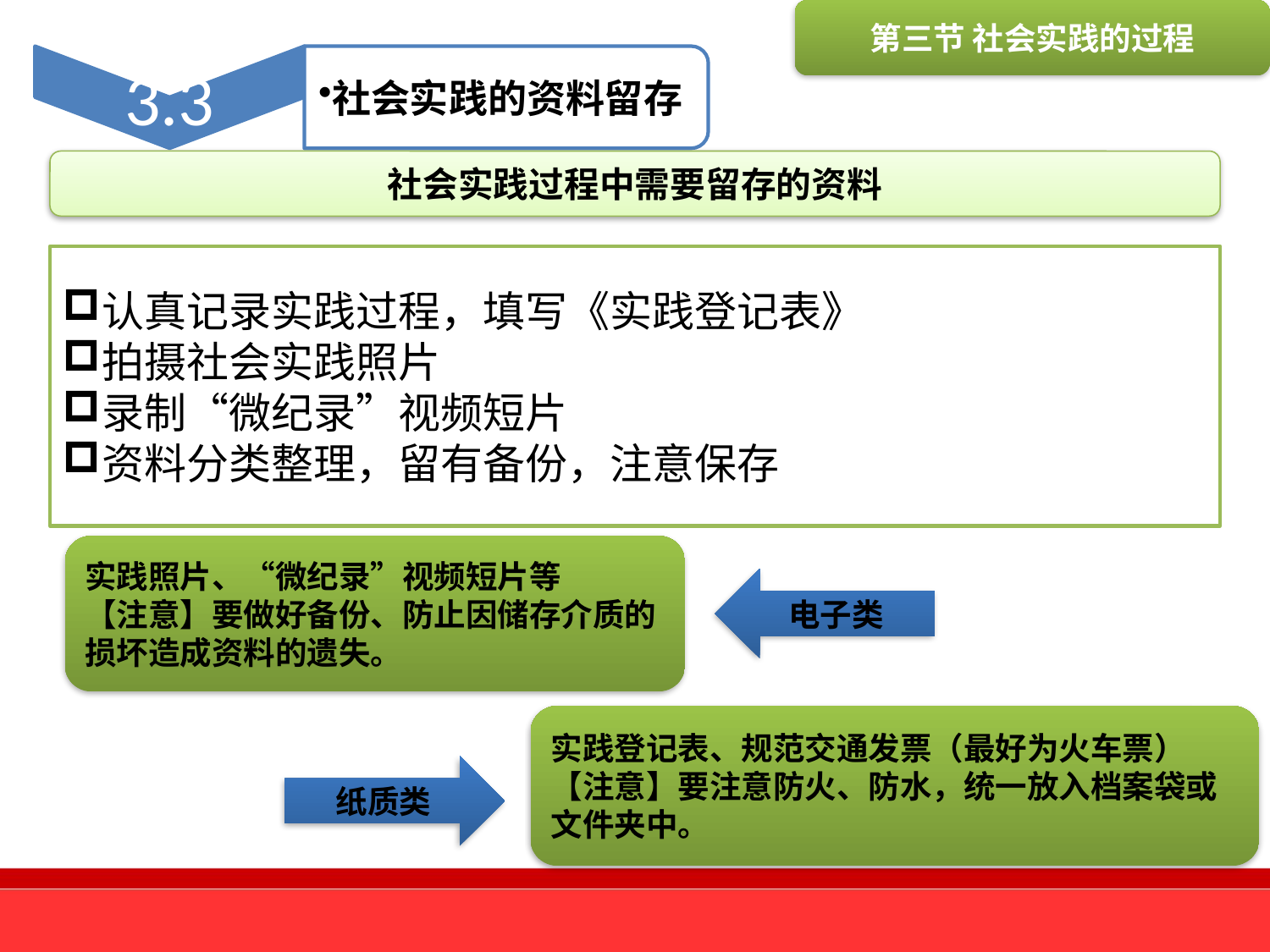

第三节 社会实践的过程
社会实践的资料留存
3.3

社会实践过程中需要留存的资料
认真记录实践过程，填写《实践登记表》
拍摄社会实践照片
录制“微纪录”视频短片
资料分类整理，留有备份，注意保存
实践照片、“微纪录”视频短片等
【注意】要做好备份、防止因储存介质的损坏造成资料的遗失。
电子类
实践登记表、规范交通发票（最好为火车票）
【注意】要注意防火、防水，统一放入档案袋或文件夹中。
纸质类